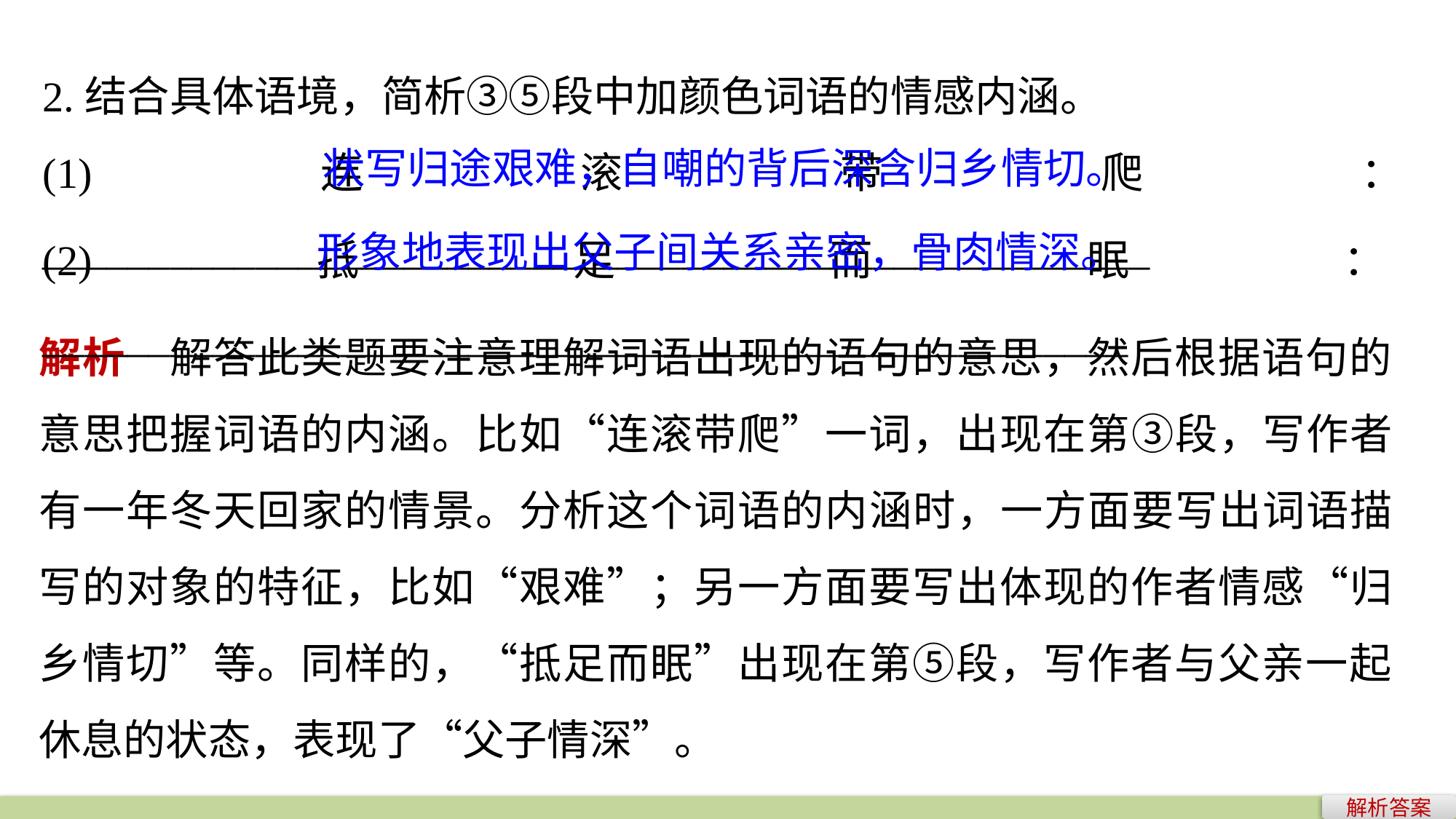

2.结合具体语境，简析③⑤段中加颜色词语的情感内涵。
(1)连滚带爬：____________________________________________________
状写归途艰难，自嘲的背后深含归乡情切。
形象地表现出父子间关系亲密，骨肉情深。
(2)抵足而眠：___________________________________________________
解析　解答此类题要注意理解词语出现的语句的意思，然后根据语句的意思把握词语的内涵。比如“连滚带爬”一词，出现在第③段，写作者有一年冬天回家的情景。分析这个词语的内涵时，一方面要写出词语描写的对象的特征，比如“艰难”；另一方面要写出体现的作者情感“归乡情切”等。同样的，“抵足而眠”出现在第⑤段，写作者与父亲一起休息的状态，表现了“父子情深”。
解析答案